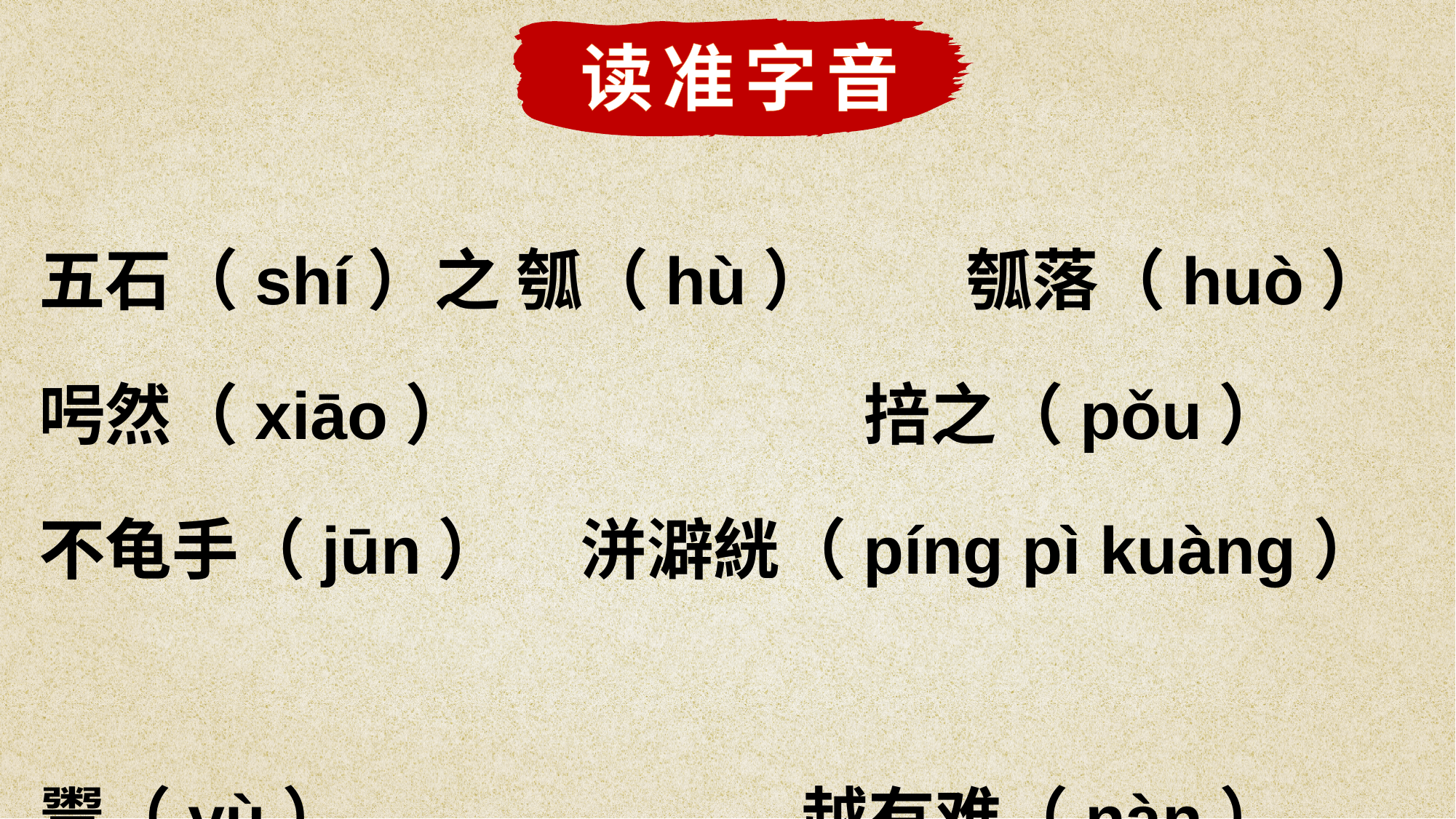

读准字音
五石（shí）之 瓠（hù）         瓠落（huò）
呺然（xiāo）                          掊之（pǒu）
不龟手（jūn）     洴澼絖（píng pì kuàng）
鬻（yù）                              越有难（nàn）